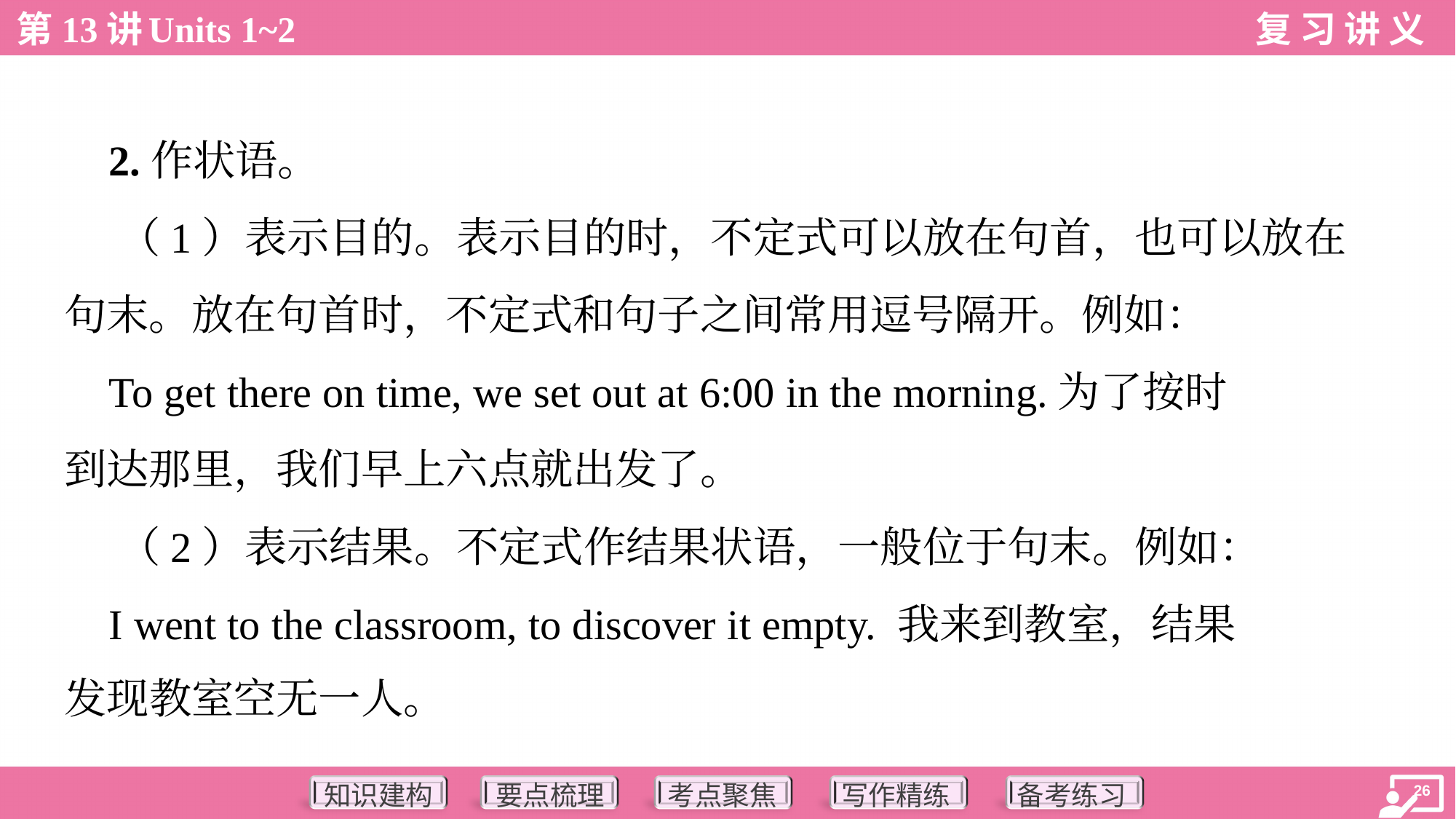

2.作状语。
    （1）表示目的。表示目的时，不定式可以放在句首，也可以放在
句末。放在句首时，不定式和句子之间常用逗号隔开。例如：
    To get there on time, we set out at 6:00 in the morning.为了按时
到达那里，我们早上六点就出发了。
    （2）表示结果。不定式作结果状语，一般位于句末。例如：
    I went to the classroom, to discover it empty. 我来到教室，结果
发现教室空无一人。